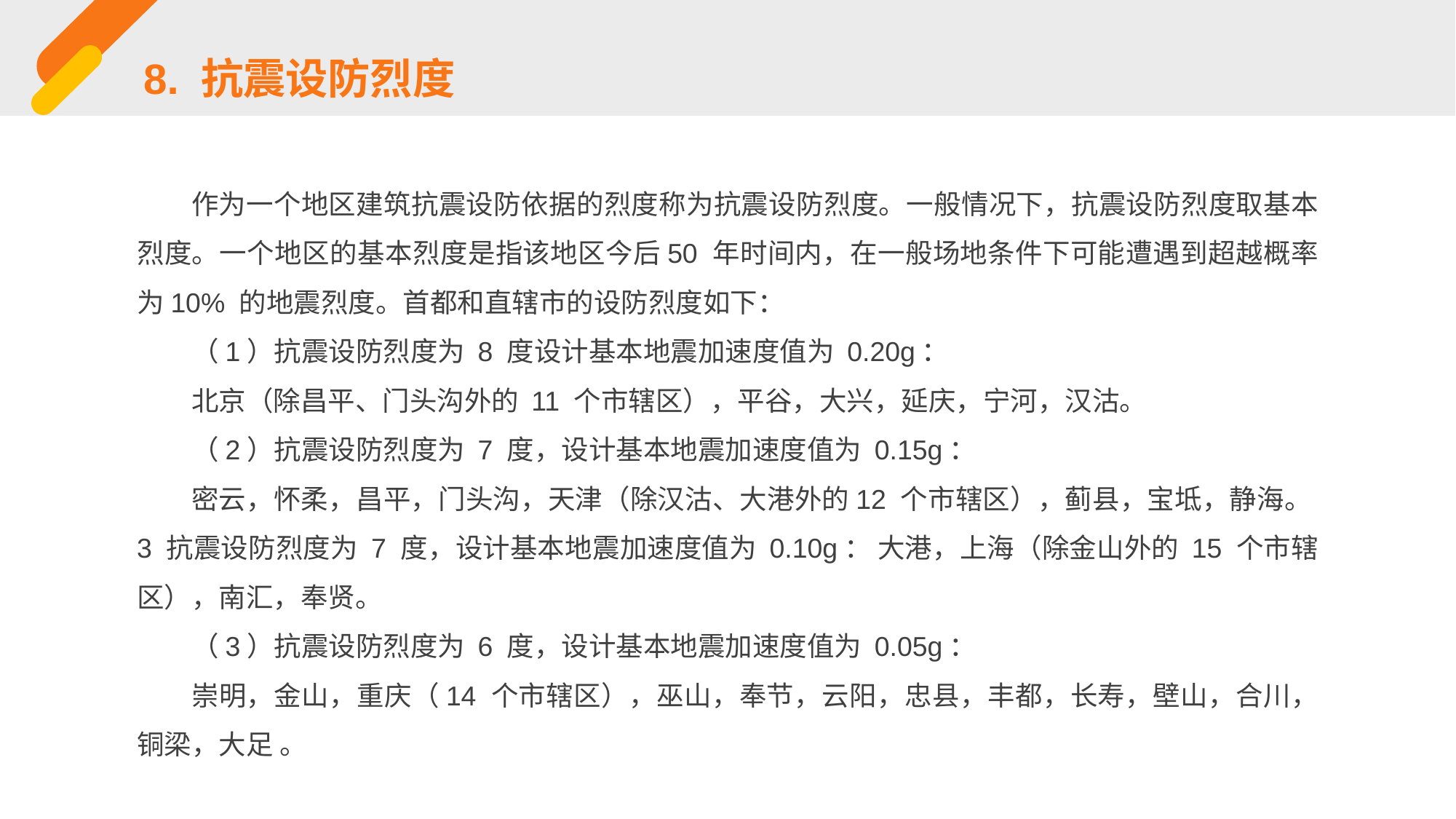

8. 抗震设防烈度
作为一个地区建筑抗震设防依据的烈度称为抗震设防烈度。一般情况下，抗震设防烈度取基本烈度。一个地区的基本烈度是指该地区今后50 年时间内，在一般场地条件下可能遭遇到超越概率为10% 的地震烈度。首都和直辖市的设防烈度如下：
（1）抗震设防烈度为 8 度设计基本地震加速度值为 0.20g：
北京（除昌平、门头沟外的 11 个市辖区），平谷，大兴，延庆，宁河，汉沽。
（2）抗震设防烈度为 7 度，设计基本地震加速度值为 0.15g：
密云，怀柔，昌平，门头沟，天津（除汉沽、大港外的12 个市辖区），蓟县，宝坻，静海。3 抗震设防烈度为 7 度，设计基本地震加速度值为 0.10g： 大港，上海（除金山外的 15 个市辖区），南汇，奉贤。
（3）抗震设防烈度为 6 度，设计基本地震加速度值为 0.05g：
崇明，金山，重庆（14 个市辖区），巫山，奉节，云阳，忠县，丰都，长寿，壁山，合川，铜梁，大足 。